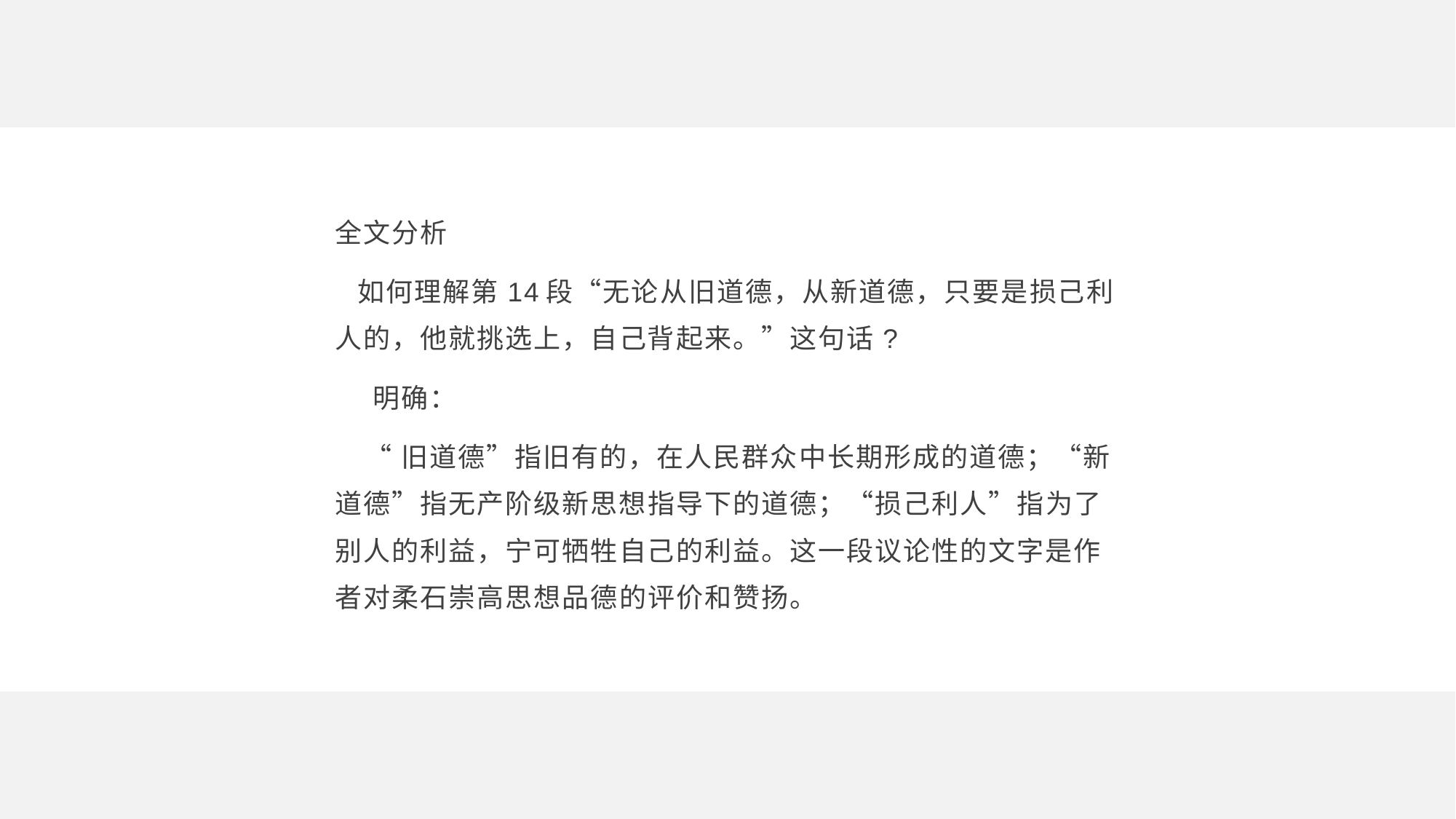

全文分析
  如何理解第14段“无论从旧道德，从新道德，只要是损己利人的，他就挑选上，自己背起来。”这句话?
    明确：
    “旧道德”指旧有的，在人民群众中长期形成的道德；“新道德”指无产阶级新思想指导下的道德；“损己利人”指为了别人的利益，宁可牺牲自己的利益。这一段议论性的文字是作者对柔石崇高思想品德的评价和赞扬。